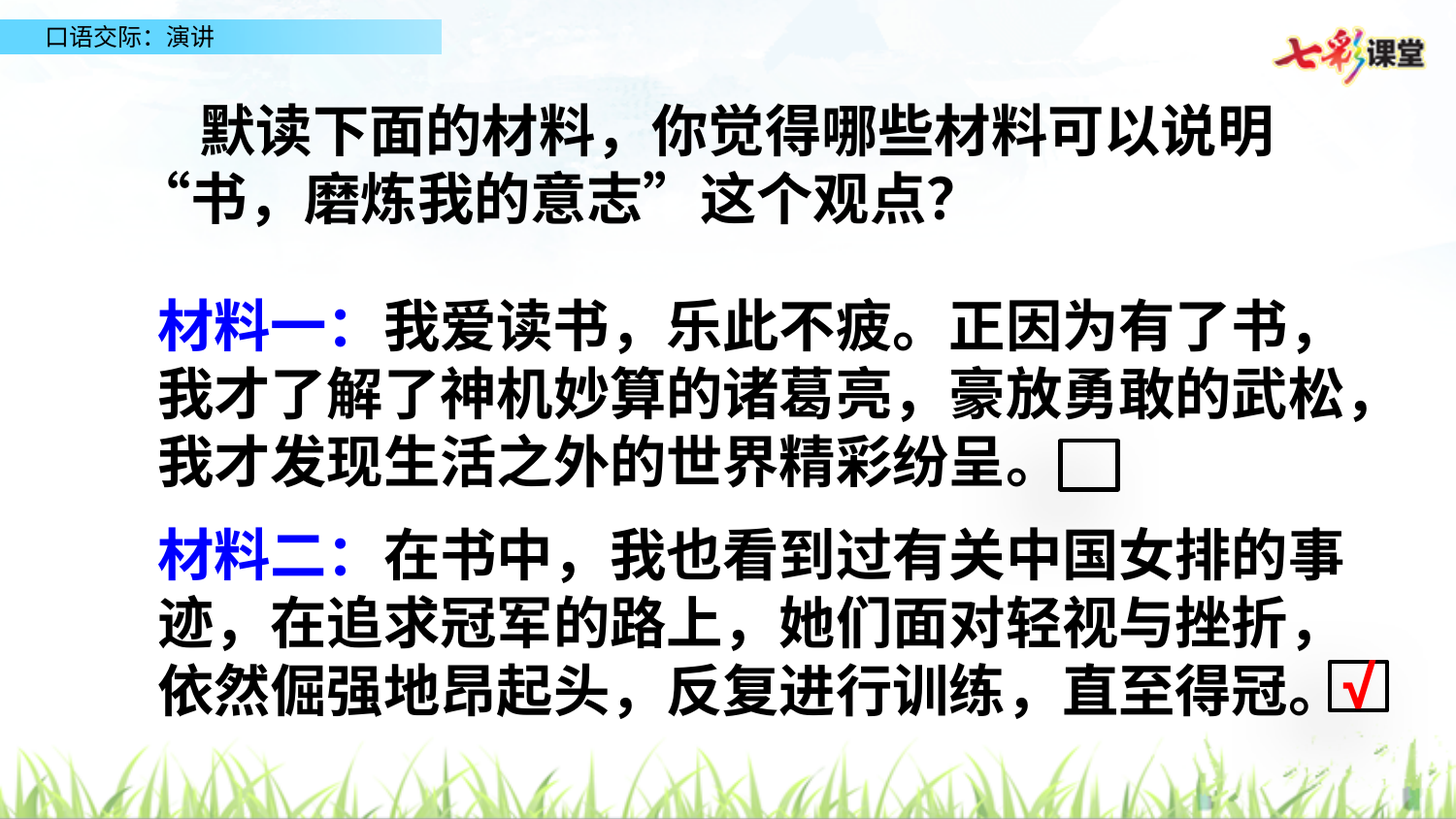

默读下面的材料，你觉得哪些材料可以说明“书，磨炼我的意志”这个观点？
材料一：我爱读书，乐此不疲。正因为有了书，我才了解了神机妙算的诸葛亮，豪放勇敢的武松，我才发现生活之外的世界精彩纷呈。

材料二：在书中，我也看到过有关中国女排的事迹，在追求冠军的路上，她们面对轻视与挫折，依然倔强地昂起头，反复进行训练，直至得冠。

√